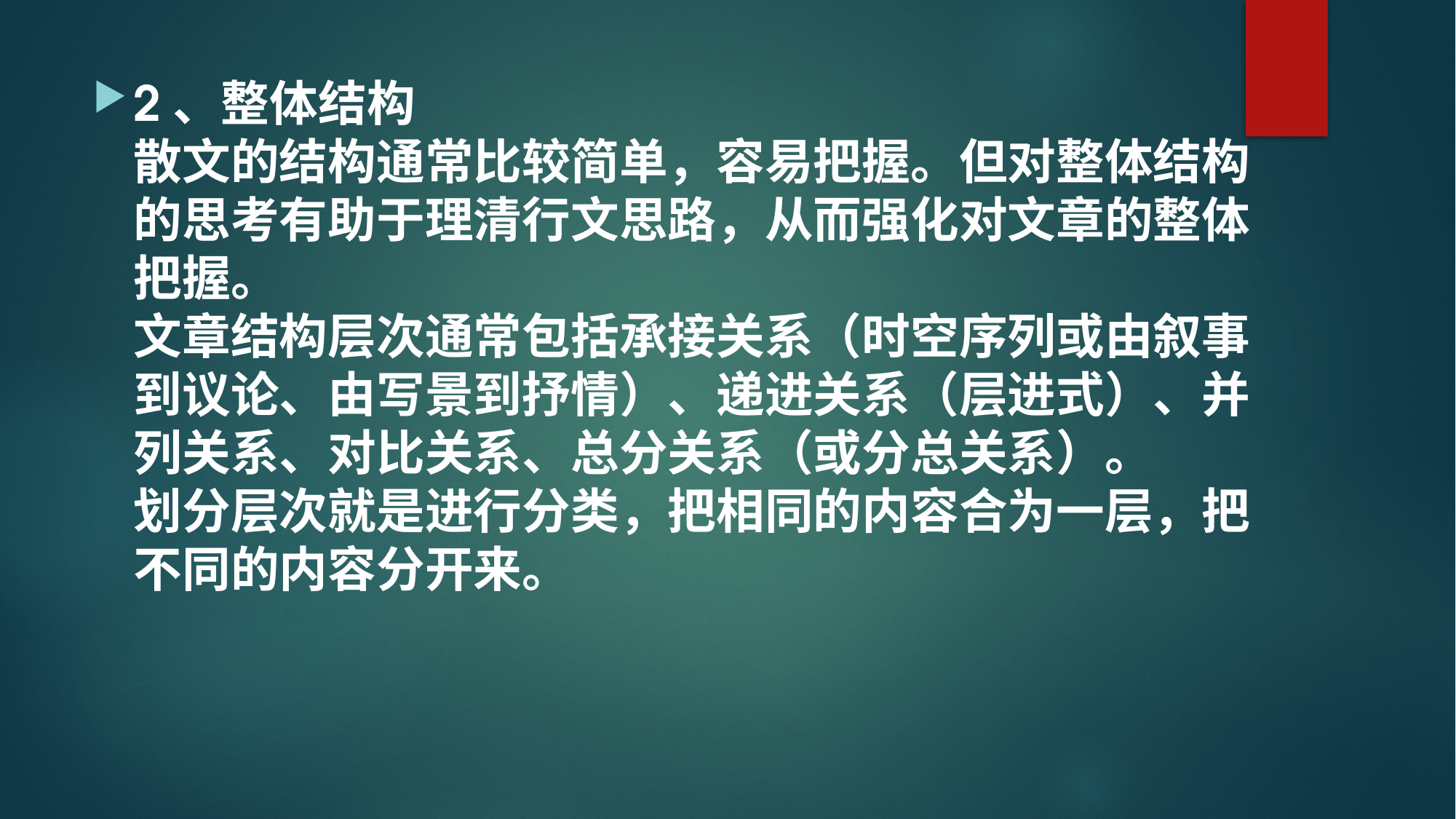

2、整体结构
散文的结构通常比较简单，容易把握。但对整体结构的思考有助于理清行文思路，从而强化对文章的整体把握。
文章结构层次通常包括承接关系（时空序列或由叙事到议论、由写景到抒情）、递进关系（层进式）、并列关系、对比关系、总分关系（或分总关系）。
划分层次就是进行分类，把相同的内容合为一层，把不同的内容分开来。